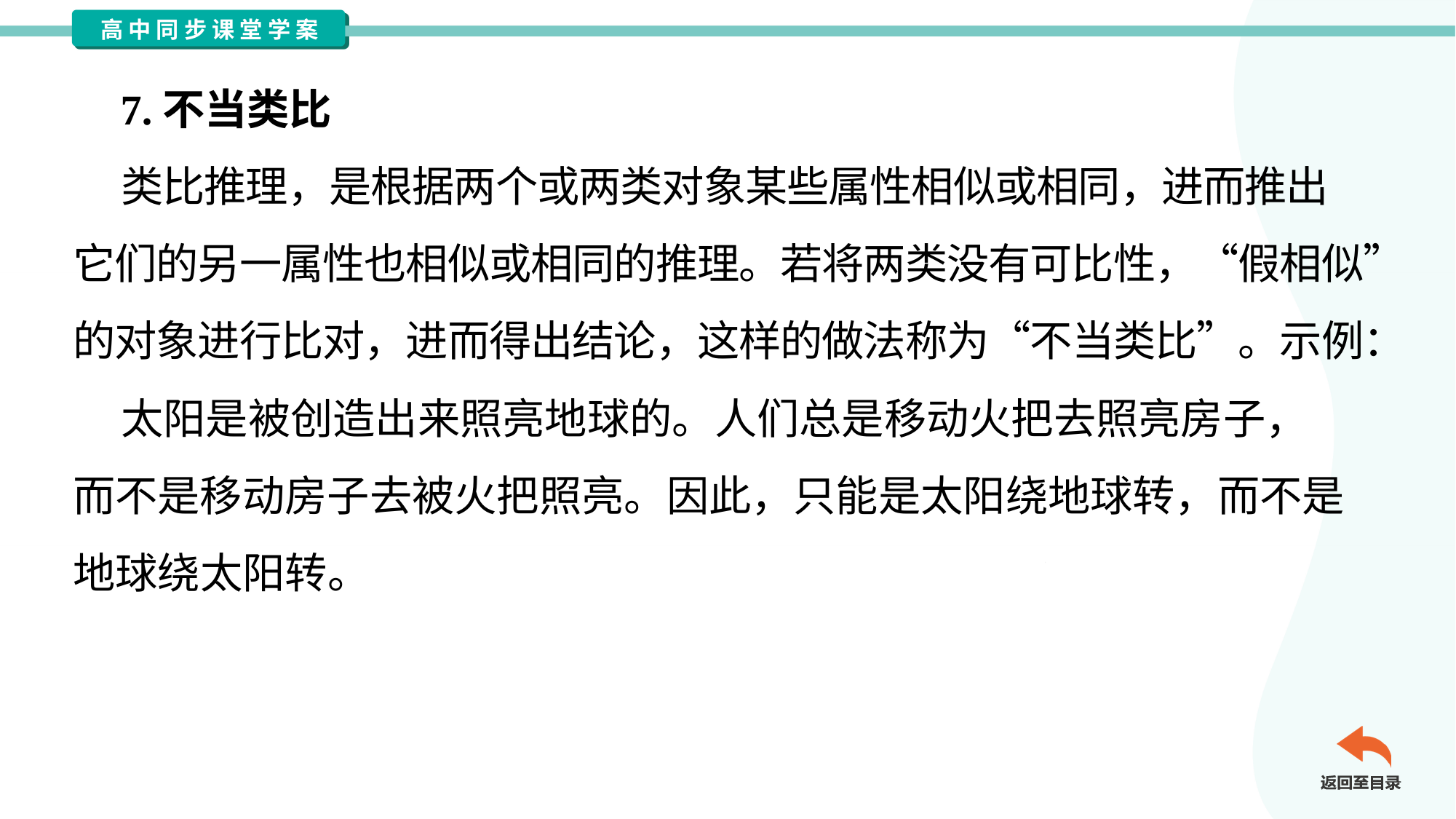

7.不当类比
    类比推理，是根据两个或两类对象某些属性相似或相同，进而推出
它们的另一属性也相似或相同的推理。若将两类没有可比性，“假相似”
的对象进行比对，进而得出结论，这样的做法称为“不当类比”。示例：
    太阳是被创造出来照亮地球的。人们总是移动火把去照亮房子，
而不是移动房子去被火把照亮。因此，只能是太阳绕地球转，而不是
地球绕太阳转。